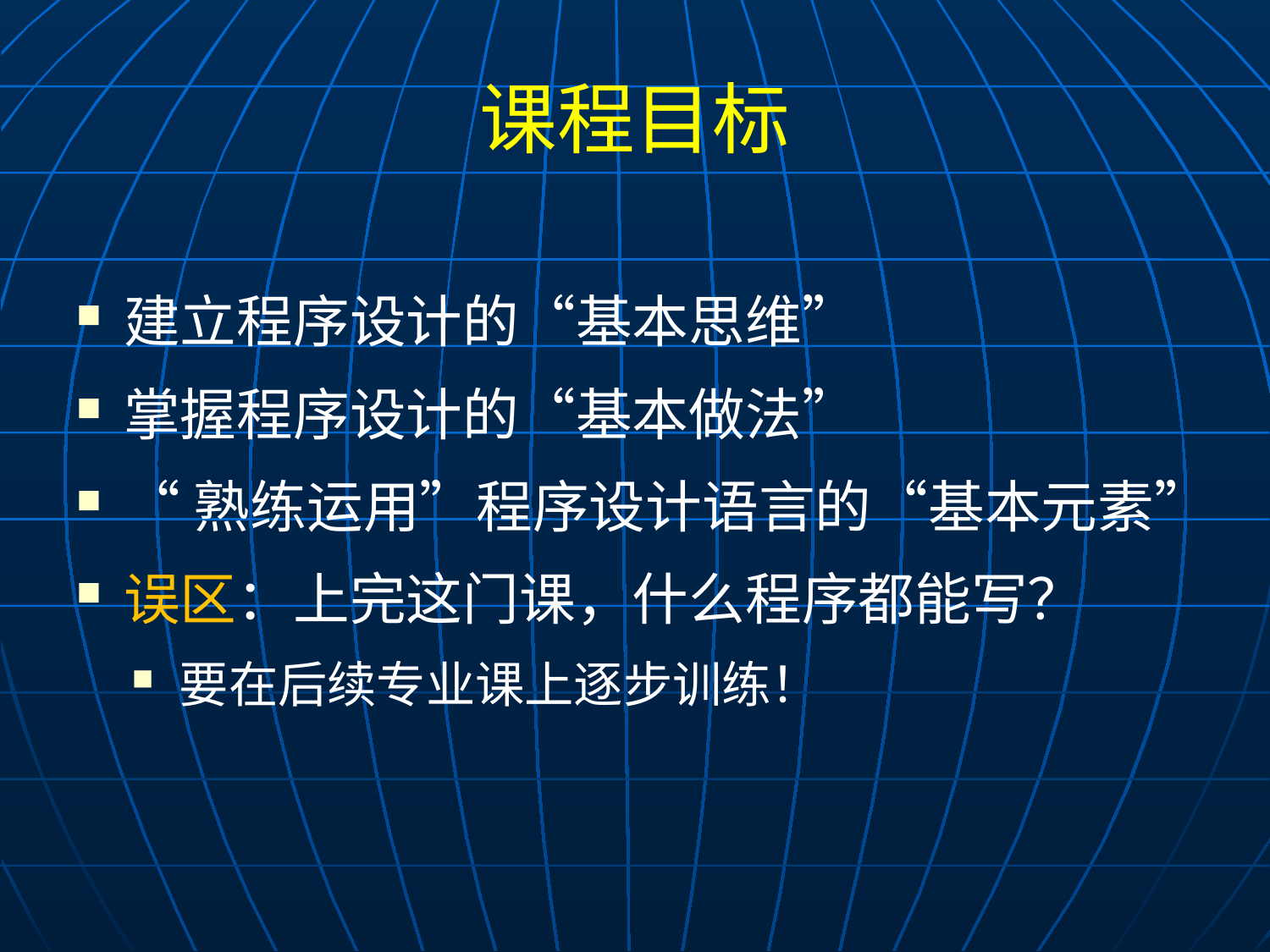

# 课程目标
建立程序设计的“基本思维”
掌握程序设计的“基本做法”
“熟练运用”程序设计语言的“基本元素”
误区：上完这门课，什么程序都能写？
要在后续专业课上逐步训练！